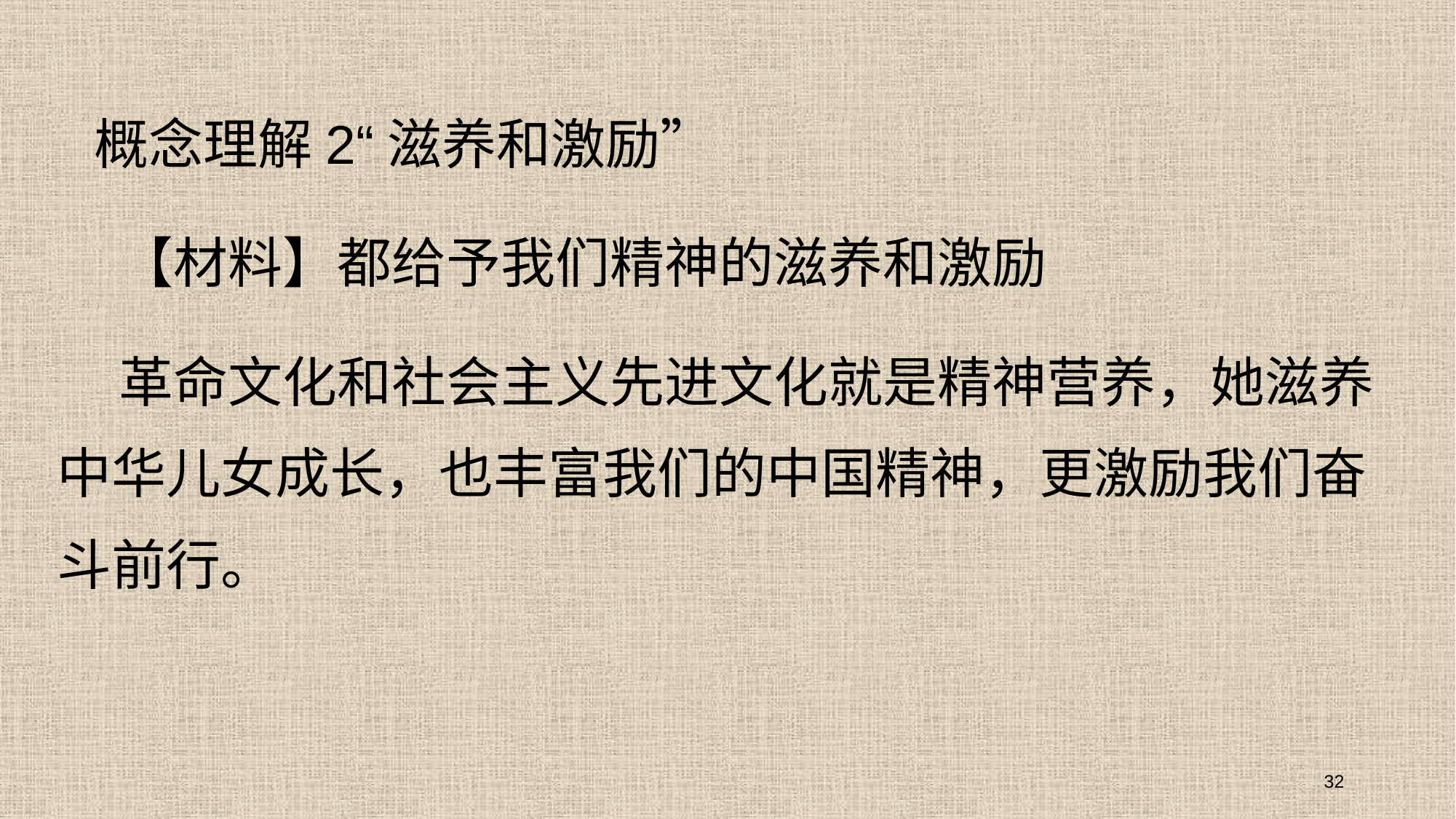

概念理解2“滋养和激励”
    【材料】都给予我们精神的滋养和激励
    革命文化和社会主义先进文化就是精神营养，她滋养中华儿女成长，也丰富我们的中国精神，更激励我们奋斗前行。

32